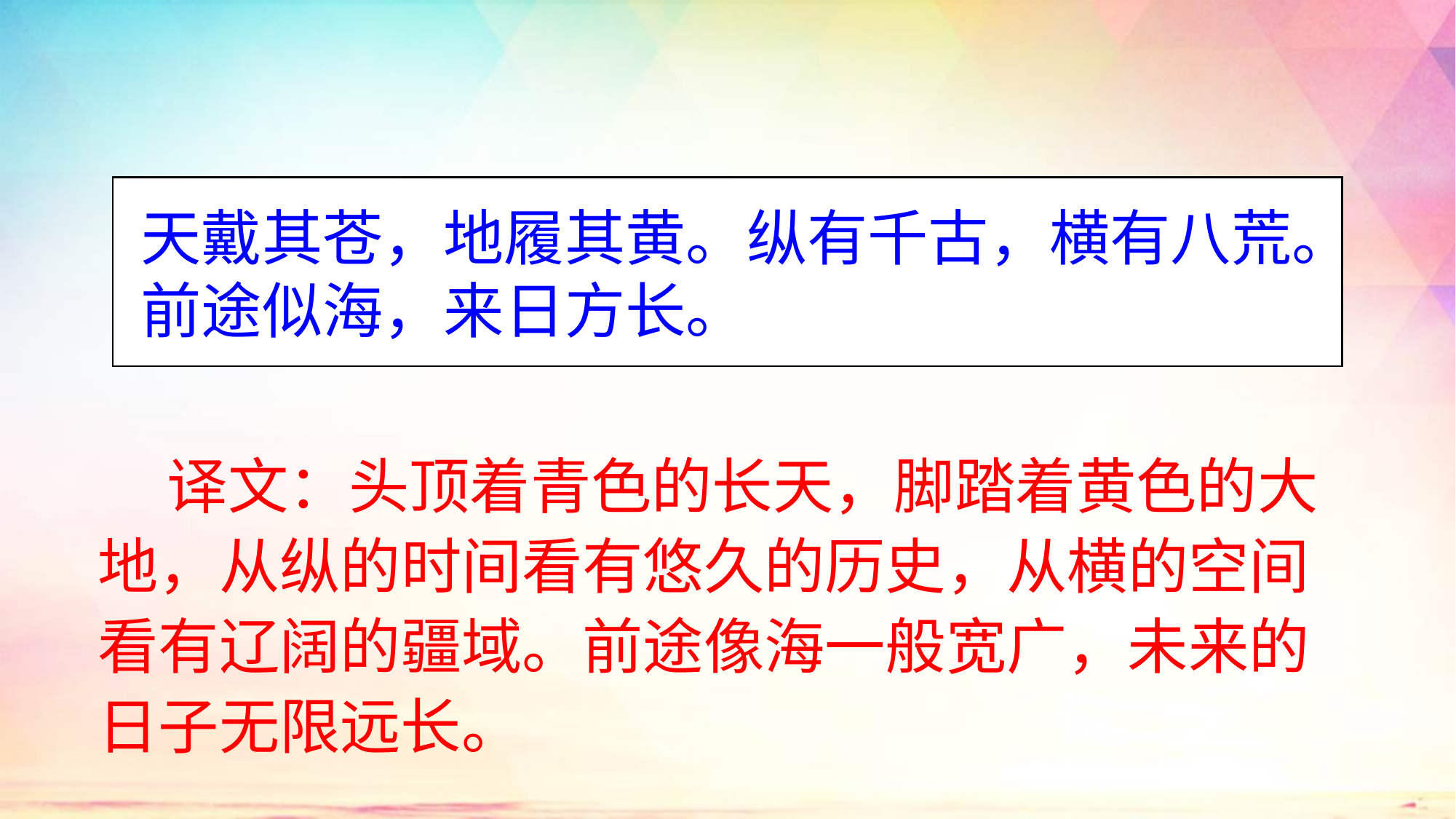

天戴其苍，地履其黄。纵有千古，横有八荒。前途似海，来日方长。
    译文：头顶着青色的长天，脚踏着黄色的大地，从纵的时间看有悠久的历史，从横的空间看有辽阔的疆域。前途像海一般宽广，未来的日子无限远长。